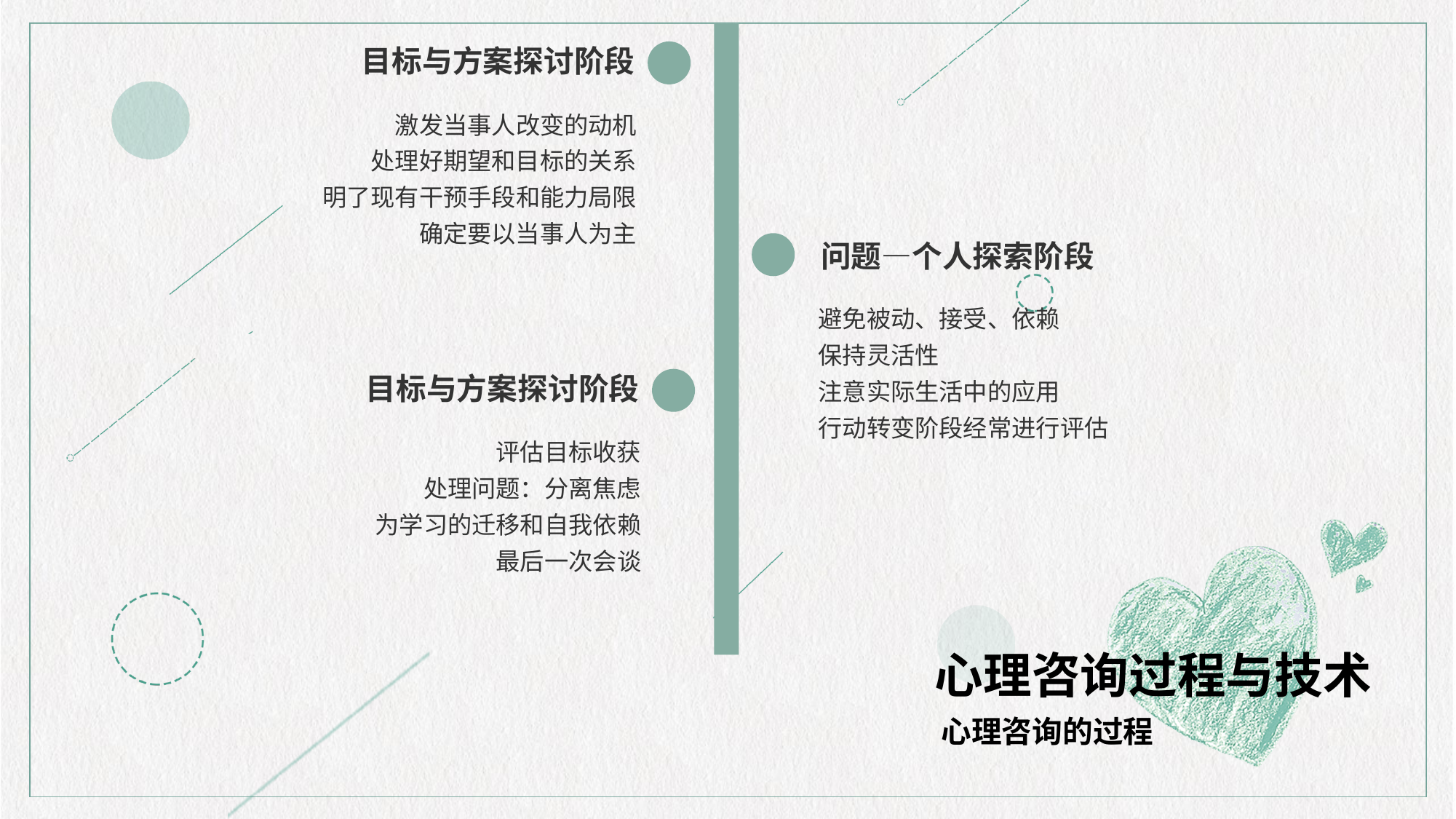

目标与方案探讨阶段

激发当事人改变的动机
处理好期望和目标的关系
明了现有干预手段和能力局限
确定要以当事人为主
问题—个人探索阶段

避免被动、接受、依赖
保持灵活性
注意实际生活中的应用
行动转变阶段经常进行评估
目标与方案探讨阶段

评估目标收获
处理问题：分离焦虑
为学习的迁移和自我依赖
最后一次会谈
心理咨询过程与技术
心理咨询的过程